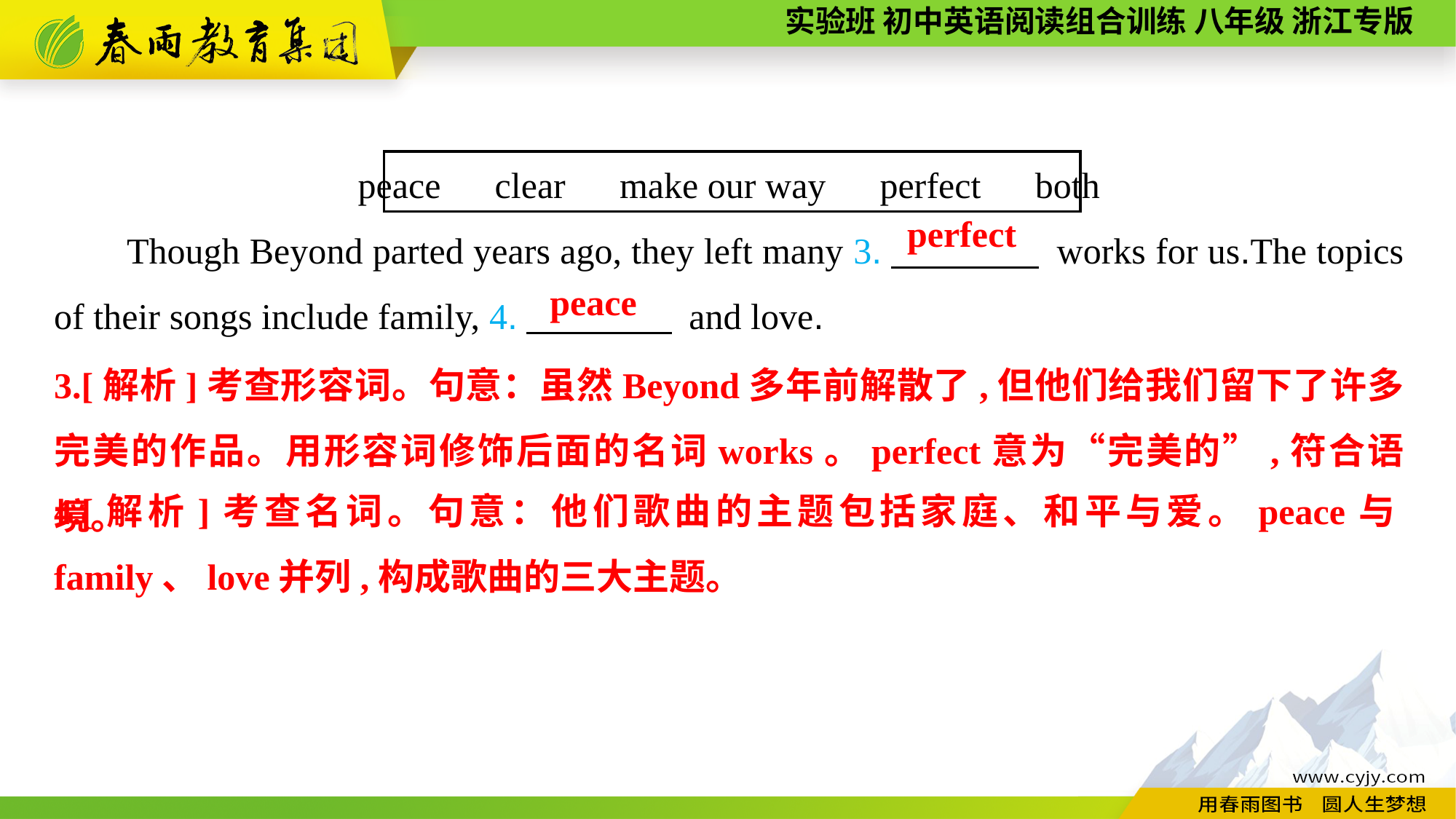

peace　clear　make our way　perfect　both
Though Beyond parted years ago, they left many 3.　　　　 works for us.The topics of their songs include family, 4.　　　　 and love.

perfect
peace
3.[解析]考查形容词。句意：虽然Beyond多年前解散了,但他们给我们留下了许多完美的作品。用形容词修饰后面的名词works。perfect意为“完美的”,符合语境。
4.[解析]考查名词。句意：他们歌曲的主题包括家庭、和平与爱。peace与family、love并列,构成歌曲的三大主题。